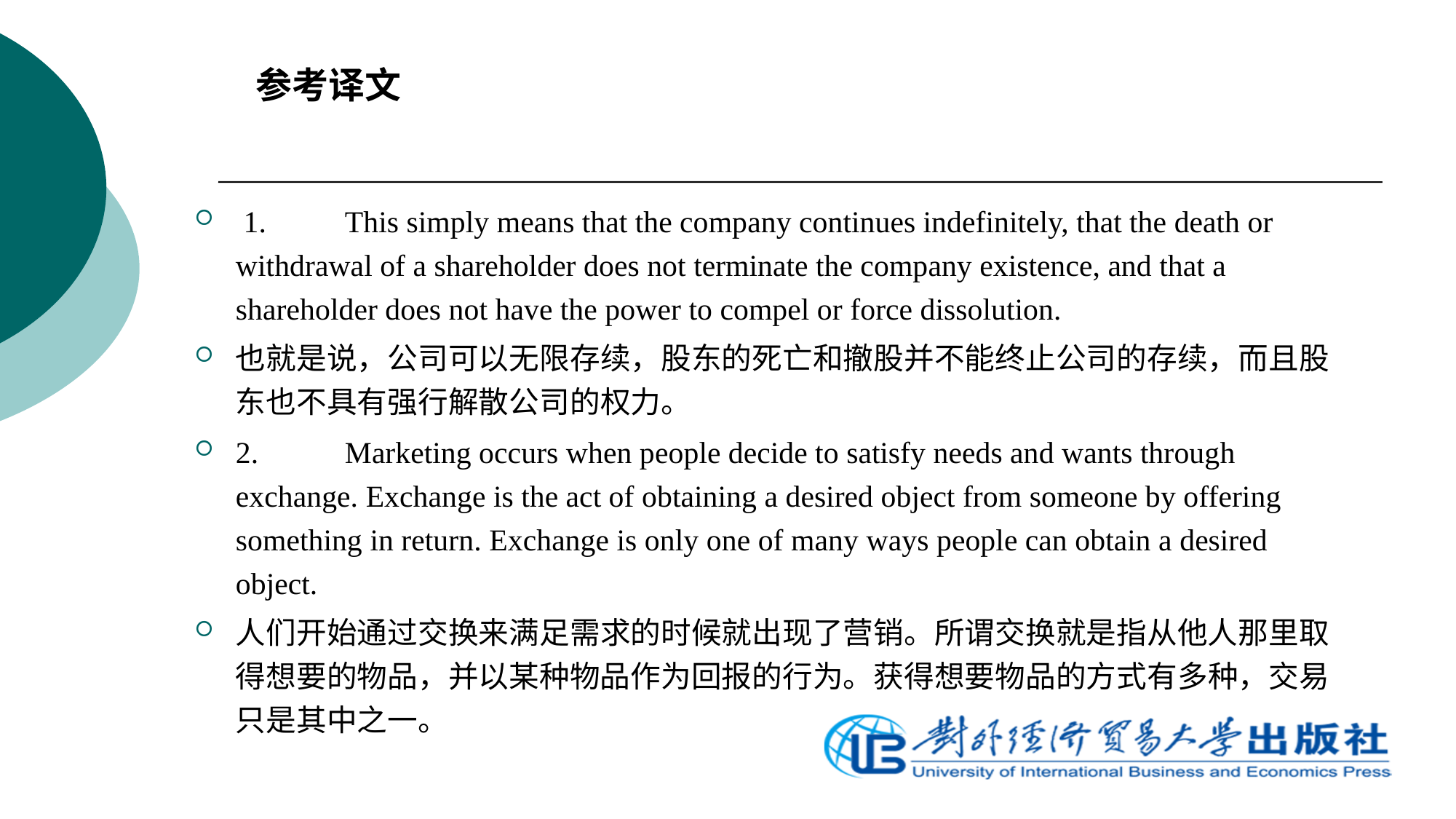

参考译文
 1.	This simply means that the company continues indefinitely, that the death or withdrawal of a shareholder does not terminate the company existence, and that a shareholder does not have the power to compel or force dissolution.
也就是说，公司可以无限存续，股东的死亡和撤股并不能终止公司的存续，而且股东也不具有强行解散公司的权力。
2.	Marketing occurs when people decide to satisfy needs and wants through exchange. Exchange is the act of obtaining a desired object from someone by offering something in return. Exchange is only one of many ways people can obtain a desired object.
人们开始通过交换来满足需求的时候就出现了营销。所谓交换就是指从他人那里取得想要的物品，并以某种物品作为回报的行为。获得想要物品的方式有多种，交易只是其中之一。